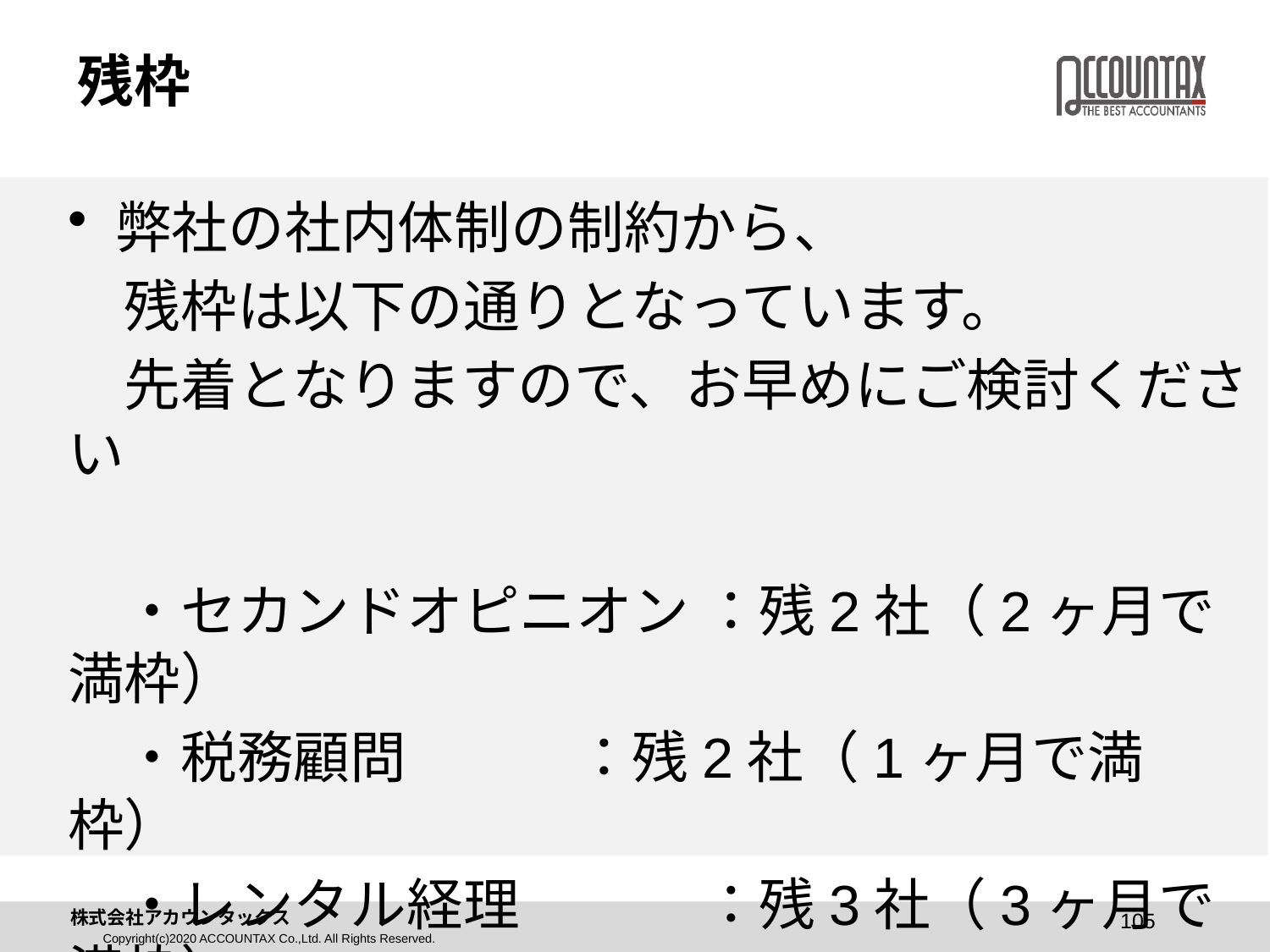

# 残枠

弊社の社内体制の制約から、
　残枠は以下の通りとなっています。
　先着となりますので、お早めにご検討ください

　・セカンドオピニオン	：残2社（2ヶ月で満枠）
　・税務顧問		：残2社（1ヶ月で満枠）
　・レンタル経理		：残3社（3ヶ月で満枠）
105